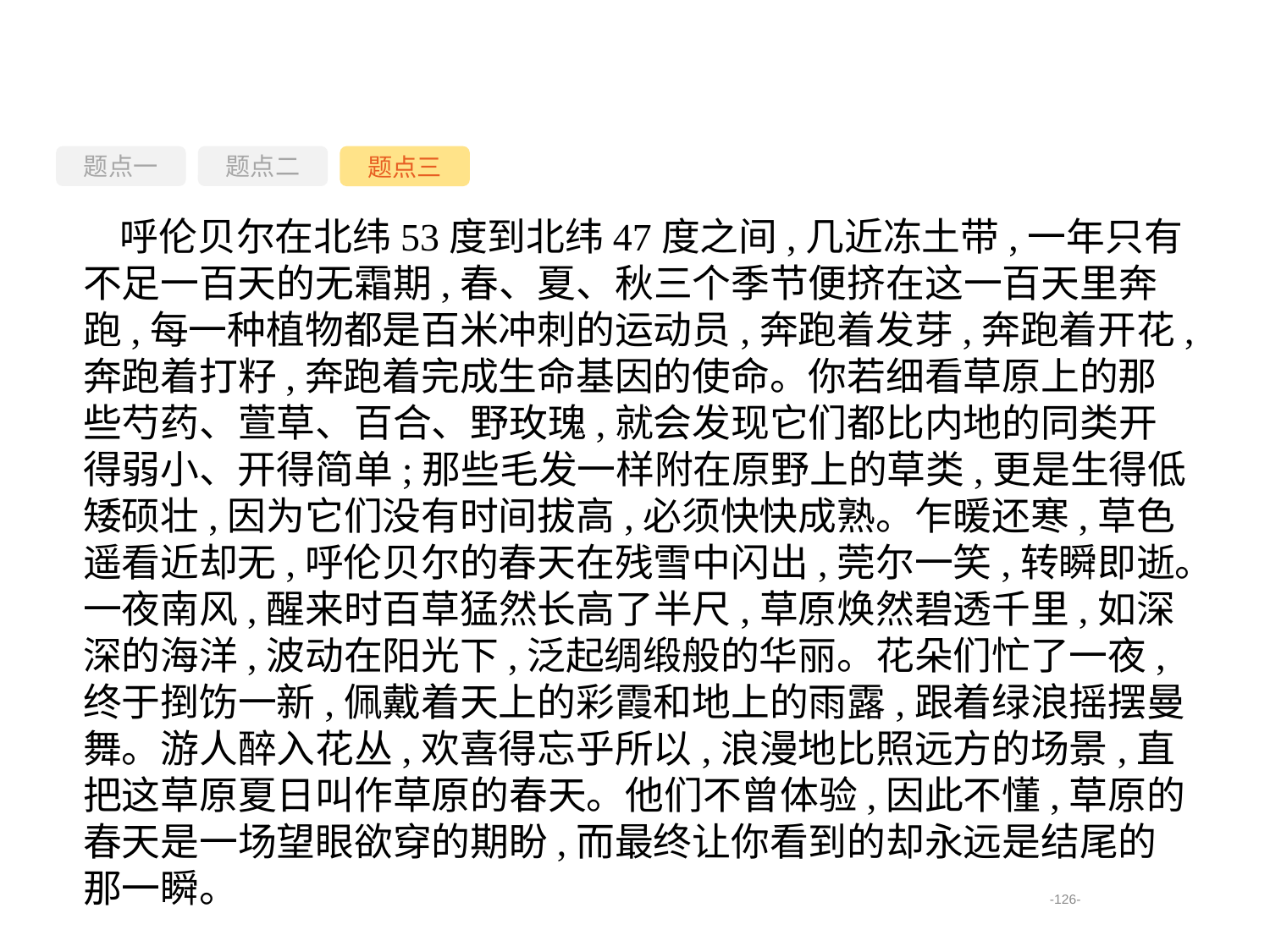

题点一
题点三
题点二
呼伦贝尔在北纬53度到北纬47度之间,几近冻土带,一年只有不足一百天的无霜期,春、夏、秋三个季节便挤在这一百天里奔跑,每一种植物都是百米冲刺的运动员,奔跑着发芽,奔跑着开花,奔跑着打籽,奔跑着完成生命基因的使命。你若细看草原上的那些芍药、萱草、百合、野玫瑰,就会发现它们都比内地的同类开得弱小、开得简单;那些毛发一样附在原野上的草类,更是生得低矮硕壮,因为它们没有时间拔高,必须快快成熟。乍暖还寒,草色遥看近却无,呼伦贝尔的春天在残雪中闪出,莞尔一笑,转瞬即逝。一夜南风,醒来时百草猛然长高了半尺,草原焕然碧透千里,如深深的海洋,波动在阳光下,泛起绸缎般的华丽。花朵们忙了一夜,终于捯饬一新,佩戴着天上的彩霞和地上的雨露,跟着绿浪摇摆曼舞。游人醉入花丛,欢喜得忘乎所以,浪漫地比照远方的场景,直把这草原夏日叫作草原的春天。他们不曾体验,因此不懂,草原的春天是一场望眼欲穿的期盼,而最终让你看到的却永远是结尾的那一瞬。
-126-